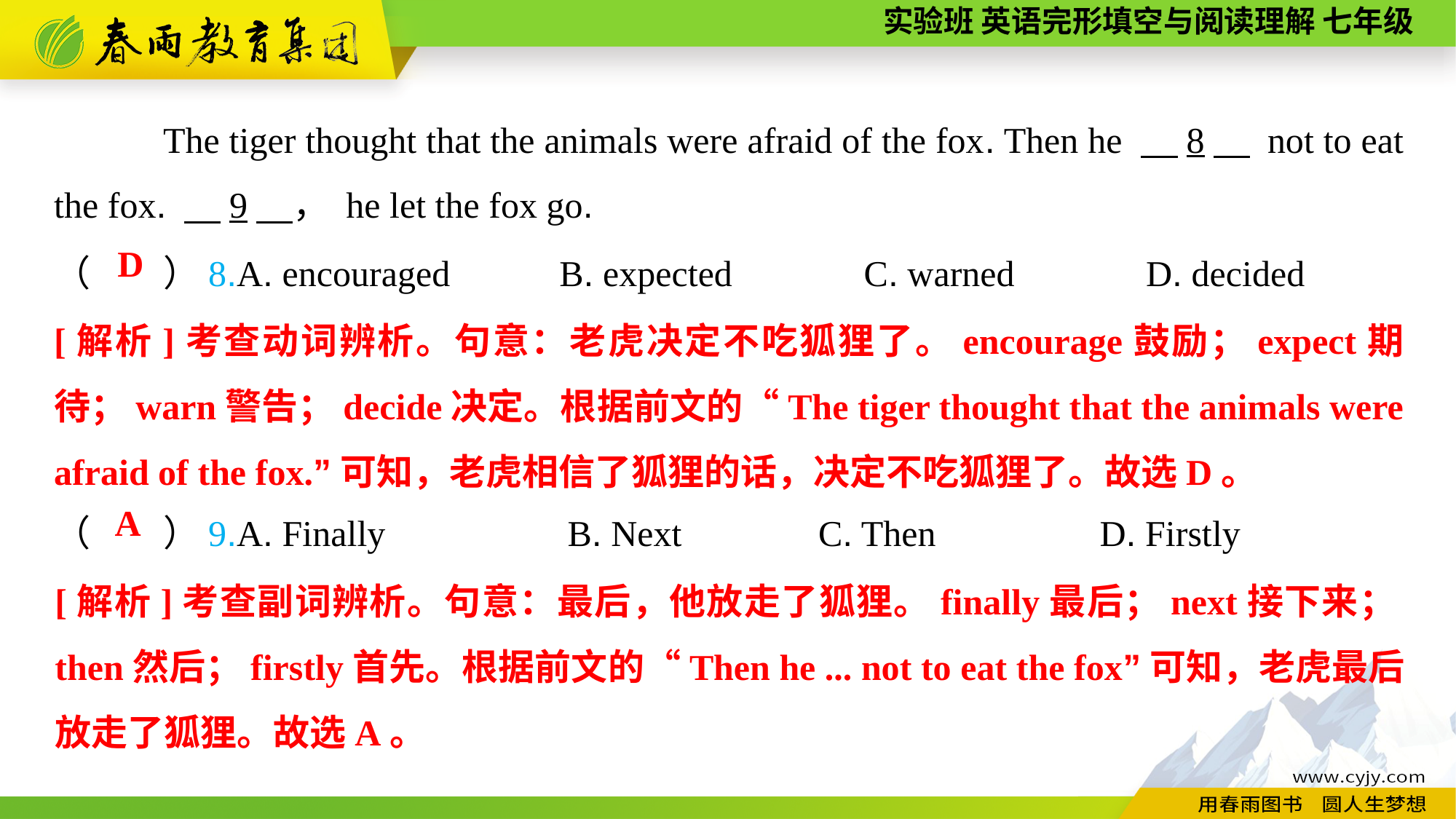

The tiger thought that the animals were afraid of the fox. Then he 　8　 not to eat the fox. 　9　， he let the fox go.
（　　）8.A. encouraged            B. expected 	     C. warned		D. decided
D
[解析]考查动词辨析。句意：老虎决定不吃狐狸了。encourage鼓励；expect期待；warn警告；decide决定。根据前文的“The tiger thought that the animals were afraid of the fox.”可知，老虎相信了狐狸的话，决定不吃狐狸了。故选D。
（　　）9.A. Finally                    B. Next	            C. Then                  D. Firstly
A
[解析]考查副词辨析。句意：最后，他放走了狐狸。finally最后；next接下来；then然后；firstly首先。根据前文的“Then he ... not to eat the fox”可知，老虎最后放走了狐狸。故选A。